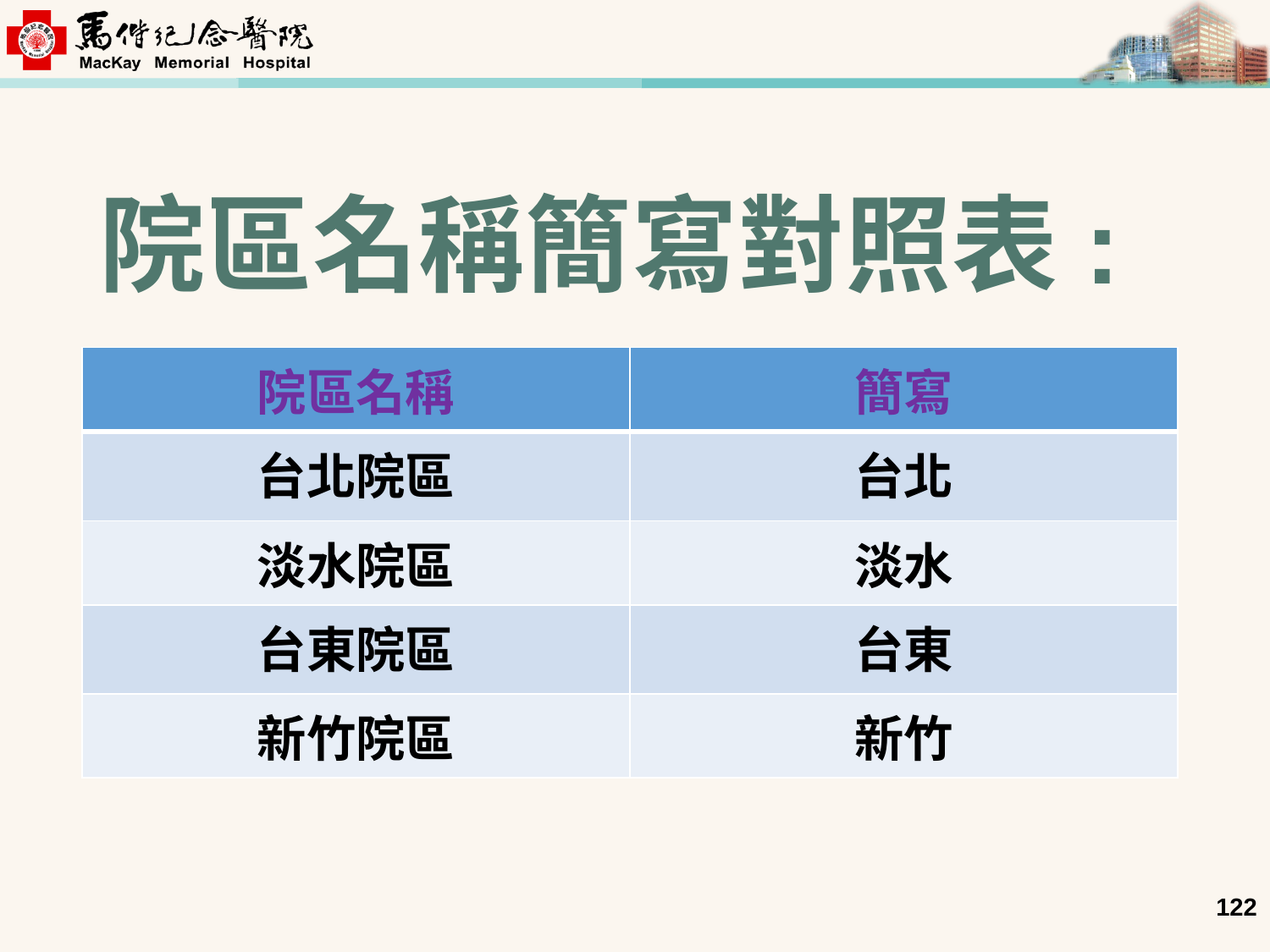

# 院區名稱簡寫對照表:
| 院區名稱 | 簡寫 |
| --- | --- |
| 台北院區 | 台北 |
| 淡水院區 | 淡水 |
| 台東院區 | 台東 |
| 新竹院區 | 新竹 |

122